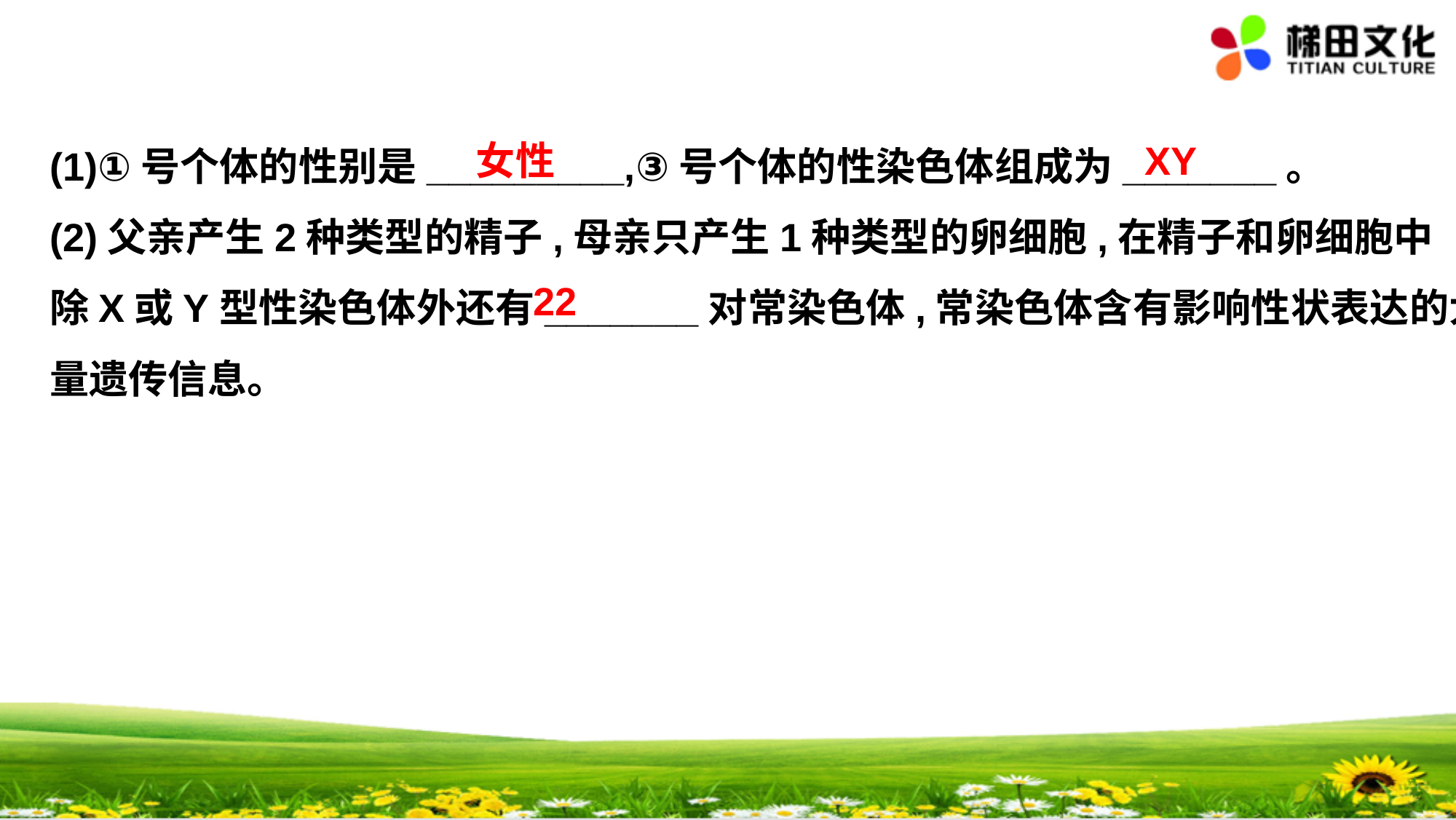

女性
　XY
(1)①号个体的性别是_________,③号个体的性染色体组成为_______。
(2)父亲产生2种类型的精子,母亲只产生1种类型的卵细胞,在精子和卵细胞中
除X或Y型性染色体外还有_______对常染色体,常染色体含有影响性状表达的大
量遗传信息。
　22